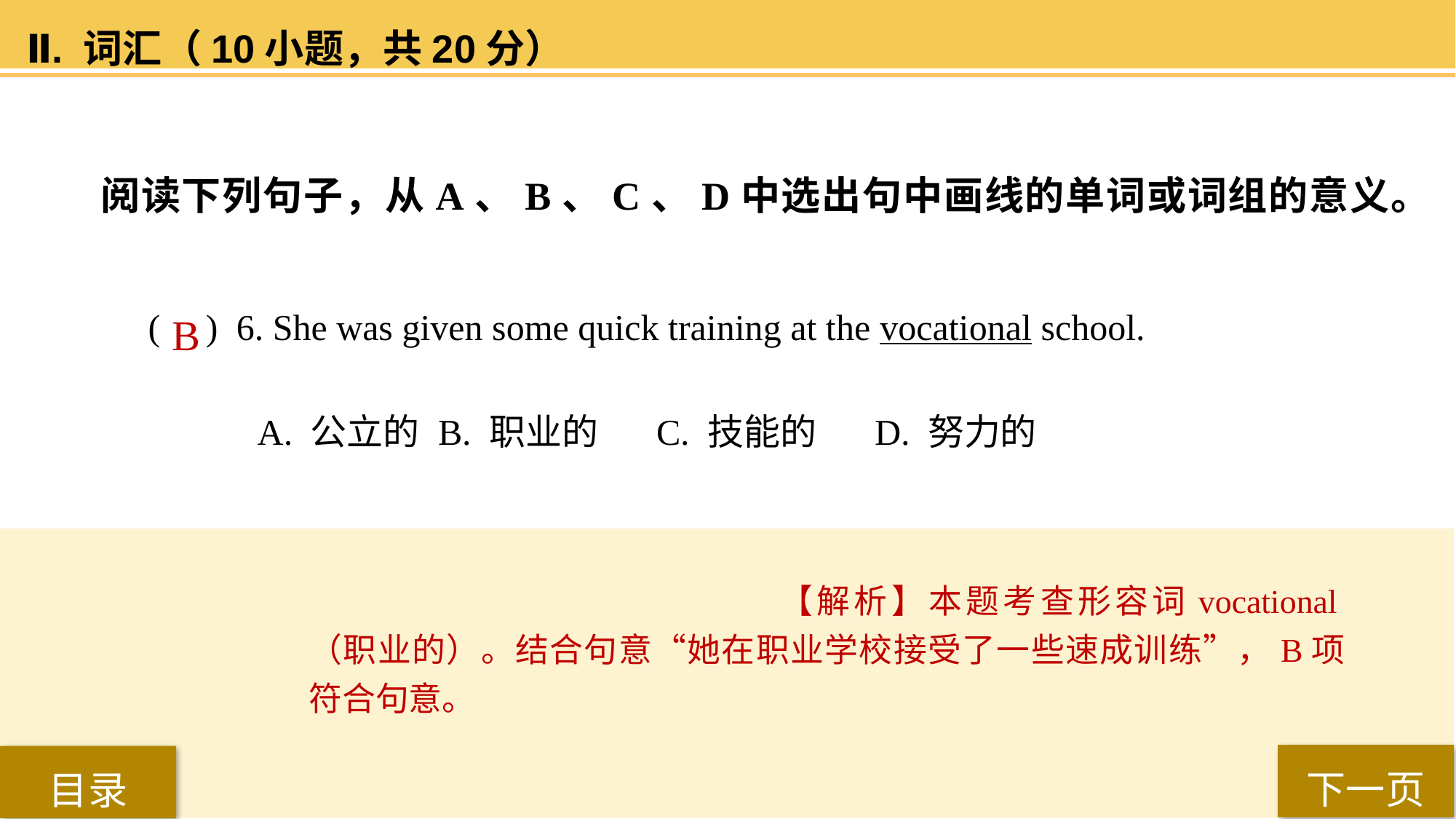

Ⅱ. 词汇（10小题，共20分）
阅读下列句子，从A、B、C、D中选出句中画线的单词或词组的意义。
(     )  6. She was given some quick training at the vocational school.

A. 公立的	 B. 职业的	 C. 技能的	 D. 努力的
B
【解析】本题考查形容词vocational（职业的）。结合句意“她在职业学校接受了一些速成训练”，B项符合句意。